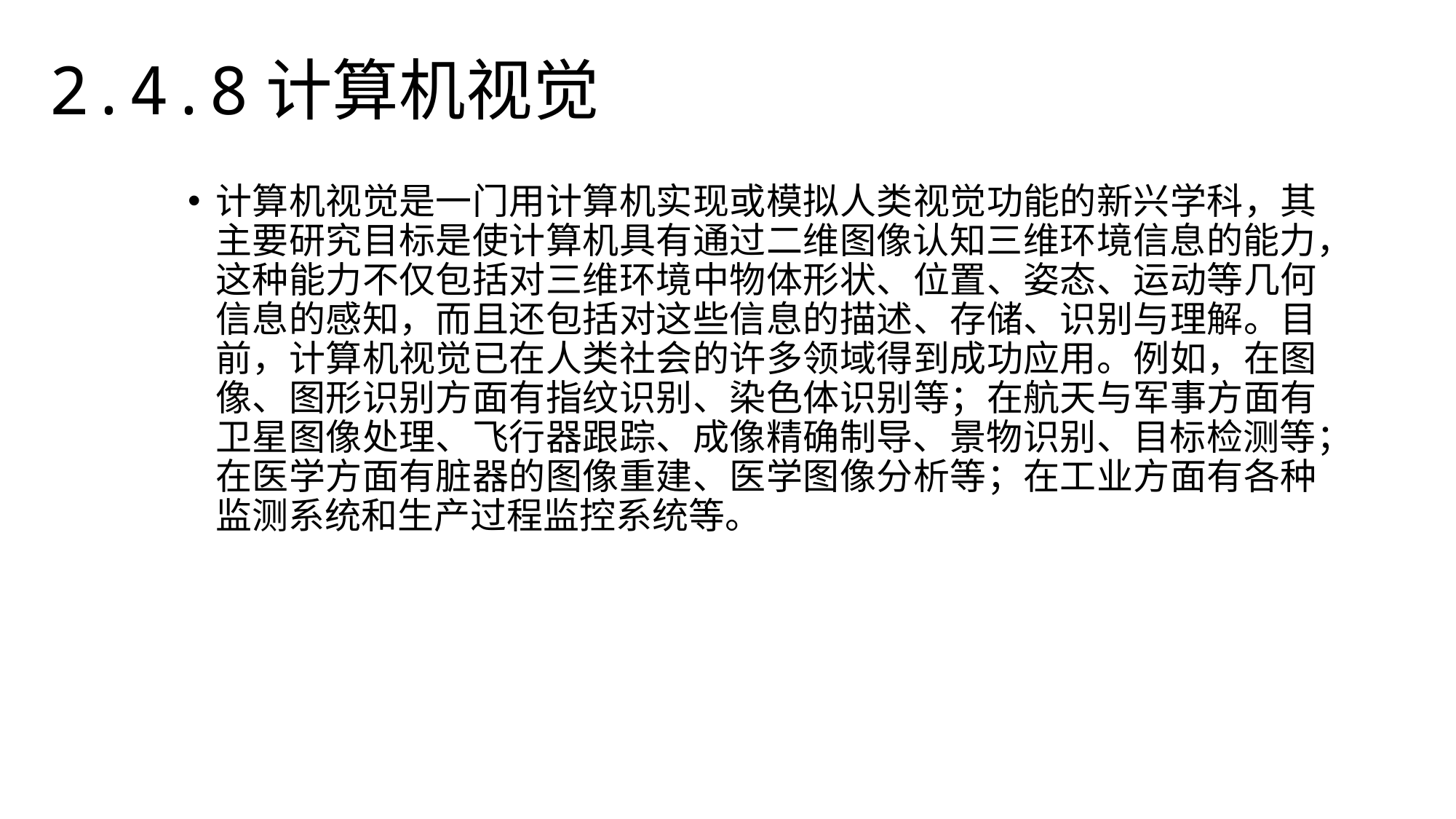

2.4.8计算机视觉
计算机视觉是一门用计算机实现或模拟人类视觉功能的新兴学科，其主要研究目标是使计算机具有通过二维图像认知三维环境信息的能力，这种能力不仅包括对三维环境中物体形状、位置、姿态、运动等几何信息的感知，而且还包括对这些信息的描述、存储、识别与理解。目前，计算机视觉已在人类社会的许多领域得到成功应用。例如，在图像、图形识别方面有指纹识别、染色体识别等；在航天与军事方面有卫星图像处理、飞行器跟踪、成像精确制导、景物识别、目标检测等；在医学方面有脏器的图像重建、医学图像分析等；在工业方面有各种监测系统和生产过程监控系统等。